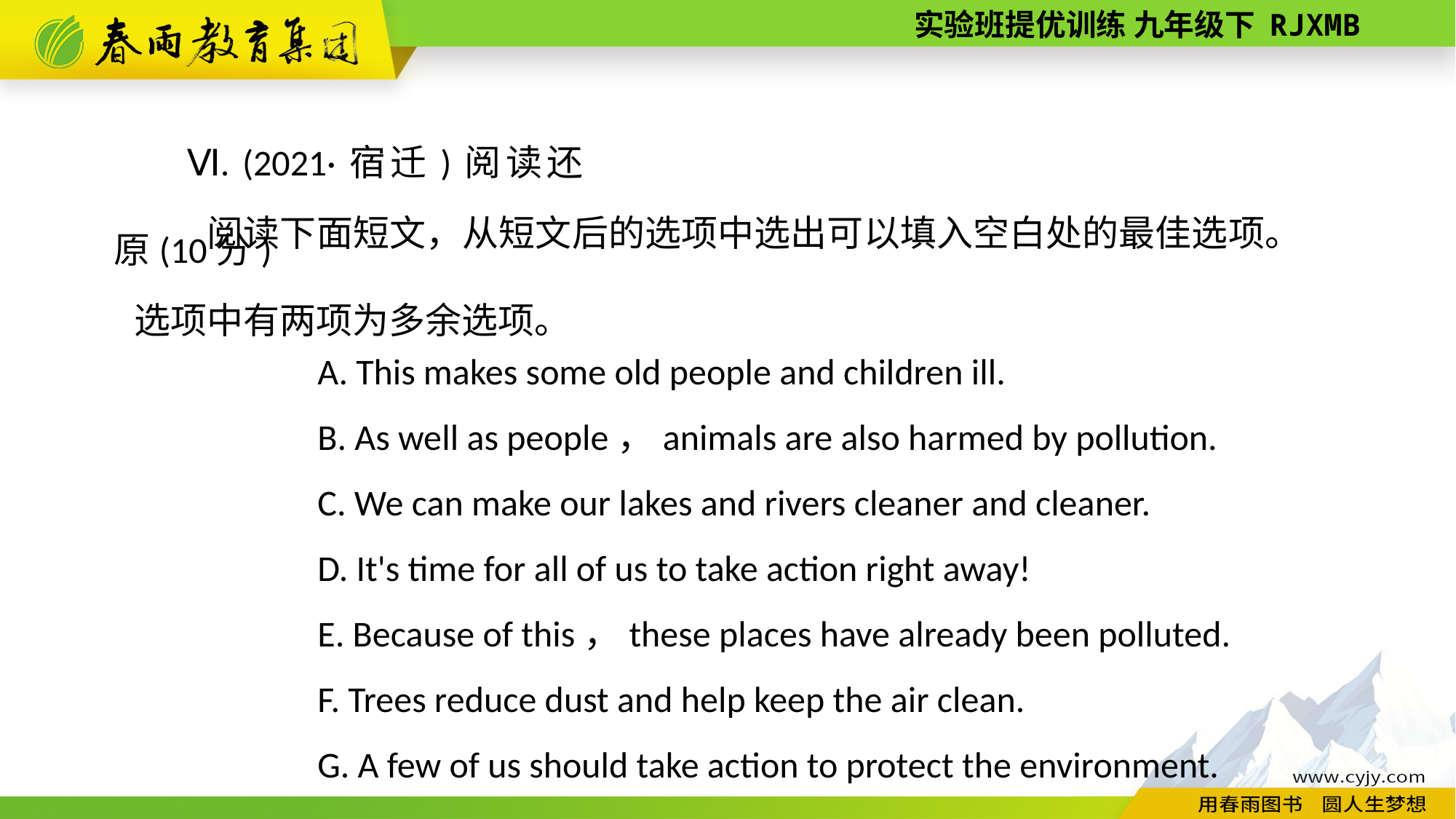

Ⅵ. (2021·宿迁)阅读还原(10分)
阅读下面短文，从短文后的选项中选出可以填入空白处的最佳选项。选项中有两项为多余选项。
A. This makes some old people and children ill.
B. As well as people，animals are also harmed by pollution.
C. We can make our lakes and rivers cleaner and cleaner.
D. It's time for all of us to take action right away!
E. Because of this，these places have already been polluted.
F. Trees reduce dust and help keep the air clean.
G. A few of us should take action to protect the environment.